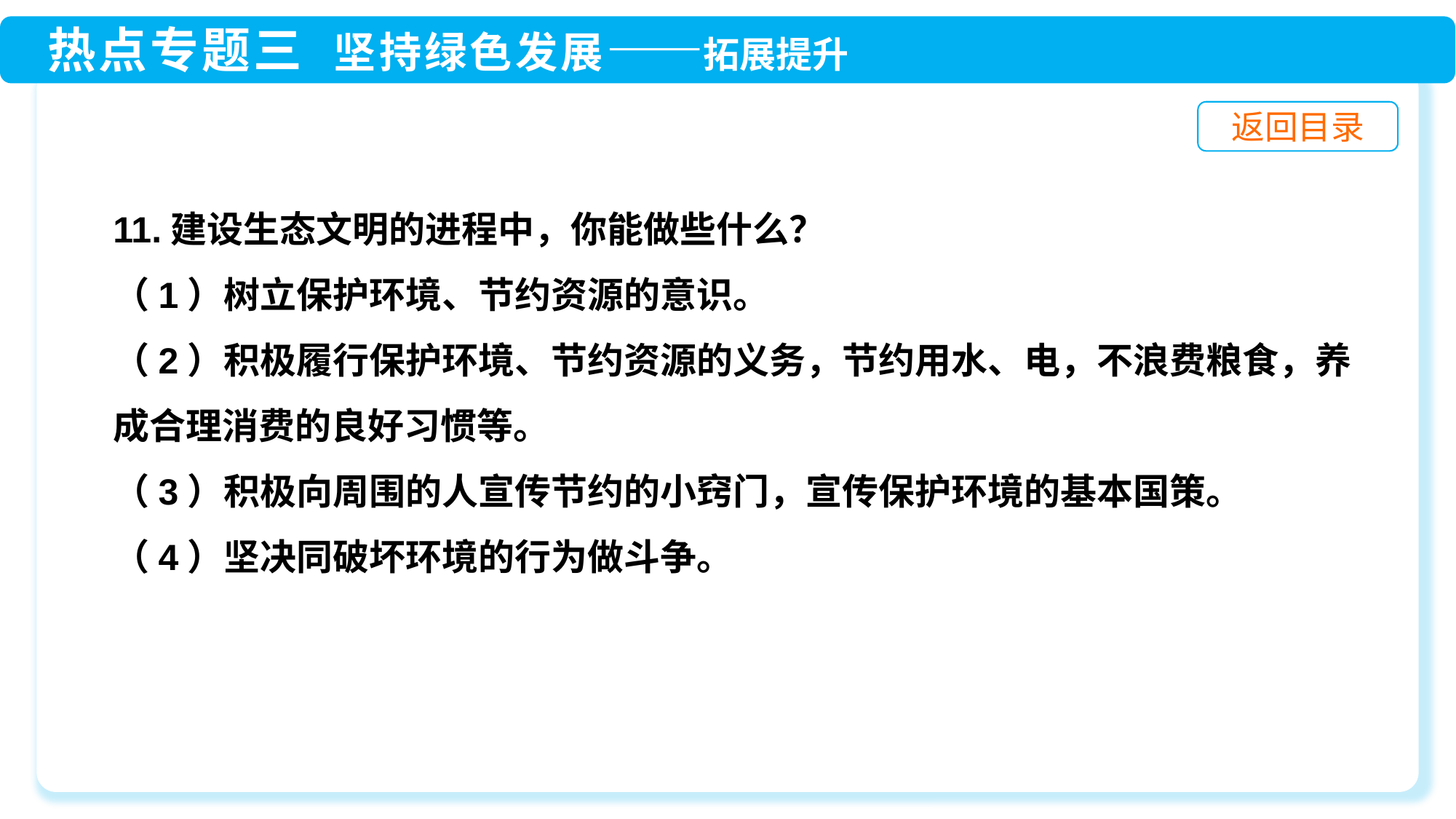

11.建设生态文明的进程中，你能做些什么？
（1）树立保护环境、节约资源的意识。
（2）积极履行保护环境、节约资源的义务，节约用水、电，不浪费粮食，养成合理消费的良好习惯等。
（3）积极向周围的人宣传节约的小窍门，宣传保护环境的基本国策。
（4）坚决同破坏环境的行为做斗争。